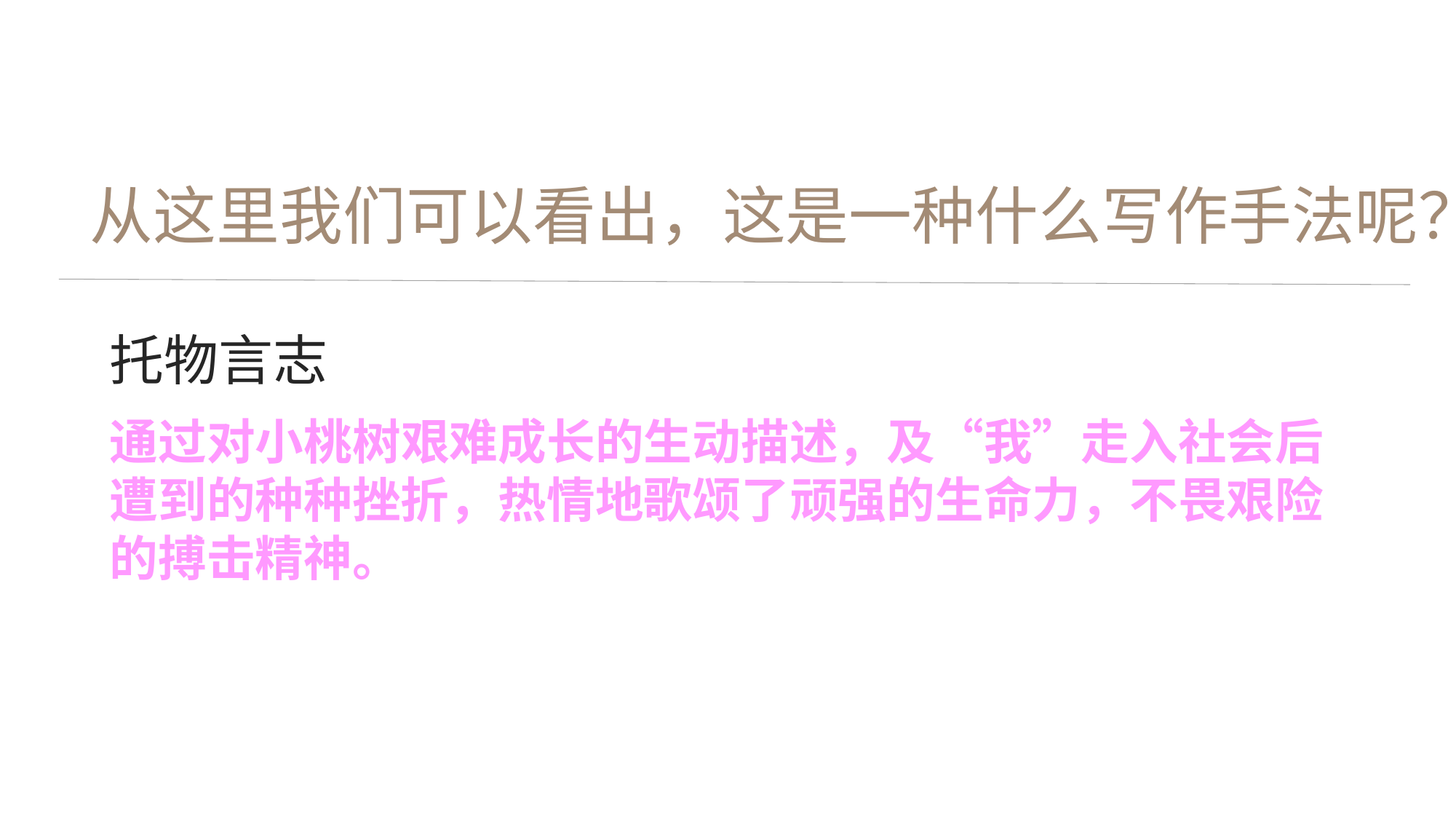

从这里我们可以看出，这是一种什么写作手法呢？
托物言志
通过对小桃树艰难成长的生动描述，及“我”走入社会后遭到的种种挫折，热情地歌颂了顽强的生命力，不畏艰险的搏击精神。